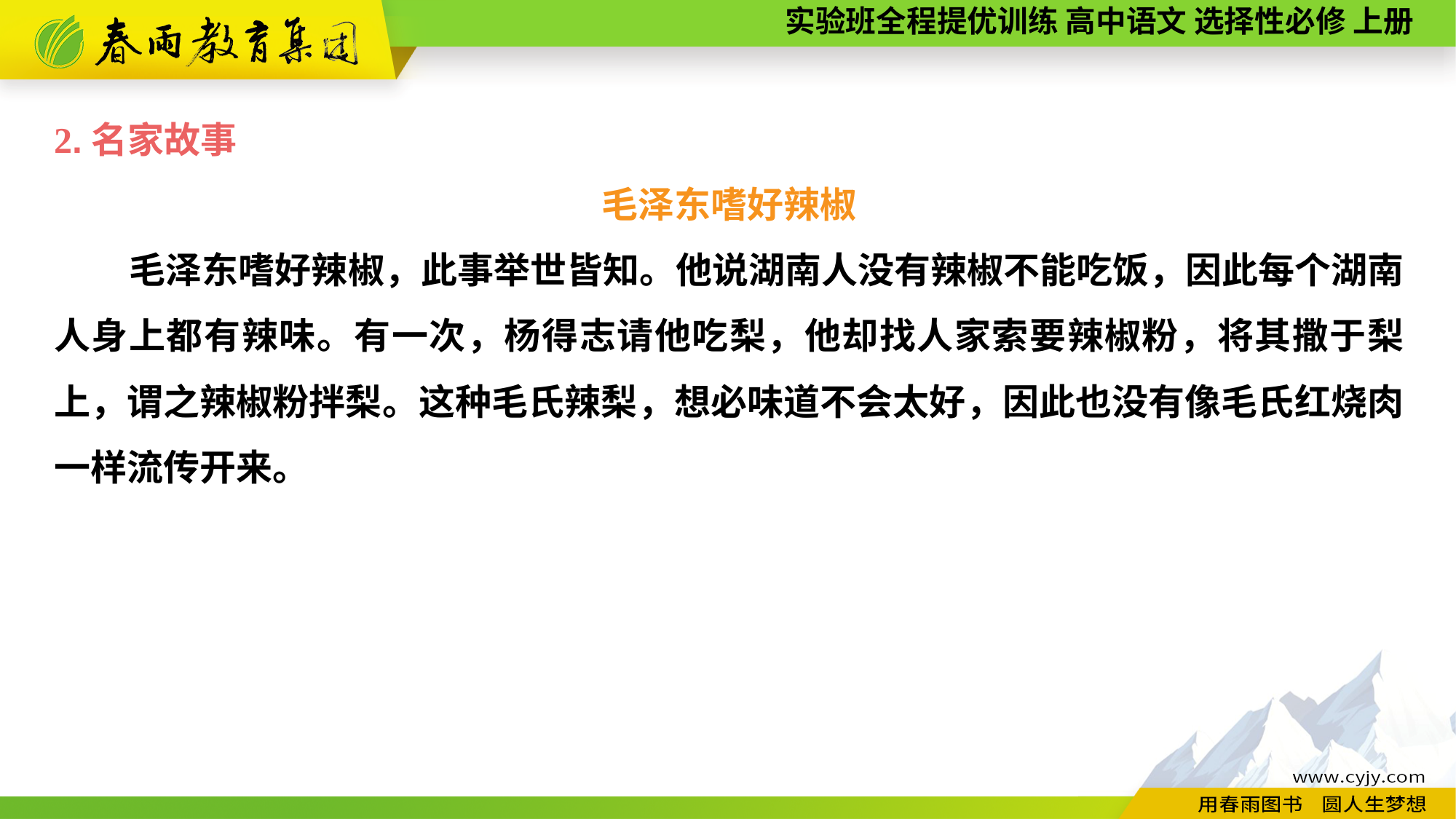

2.名家故事
毛泽东嗜好辣椒
毛泽东嗜好辣椒，此事举世皆知。他说湖南人没有辣椒不能吃饭，因此每个湖南人身上都有辣味。有一次，杨得志请他吃梨，他却找人家索要辣椒粉，将其撒于梨上，谓之辣椒粉拌梨。这种毛氏辣梨，想必味道不会太好，因此也没有像毛氏红烧肉一样流传开来。